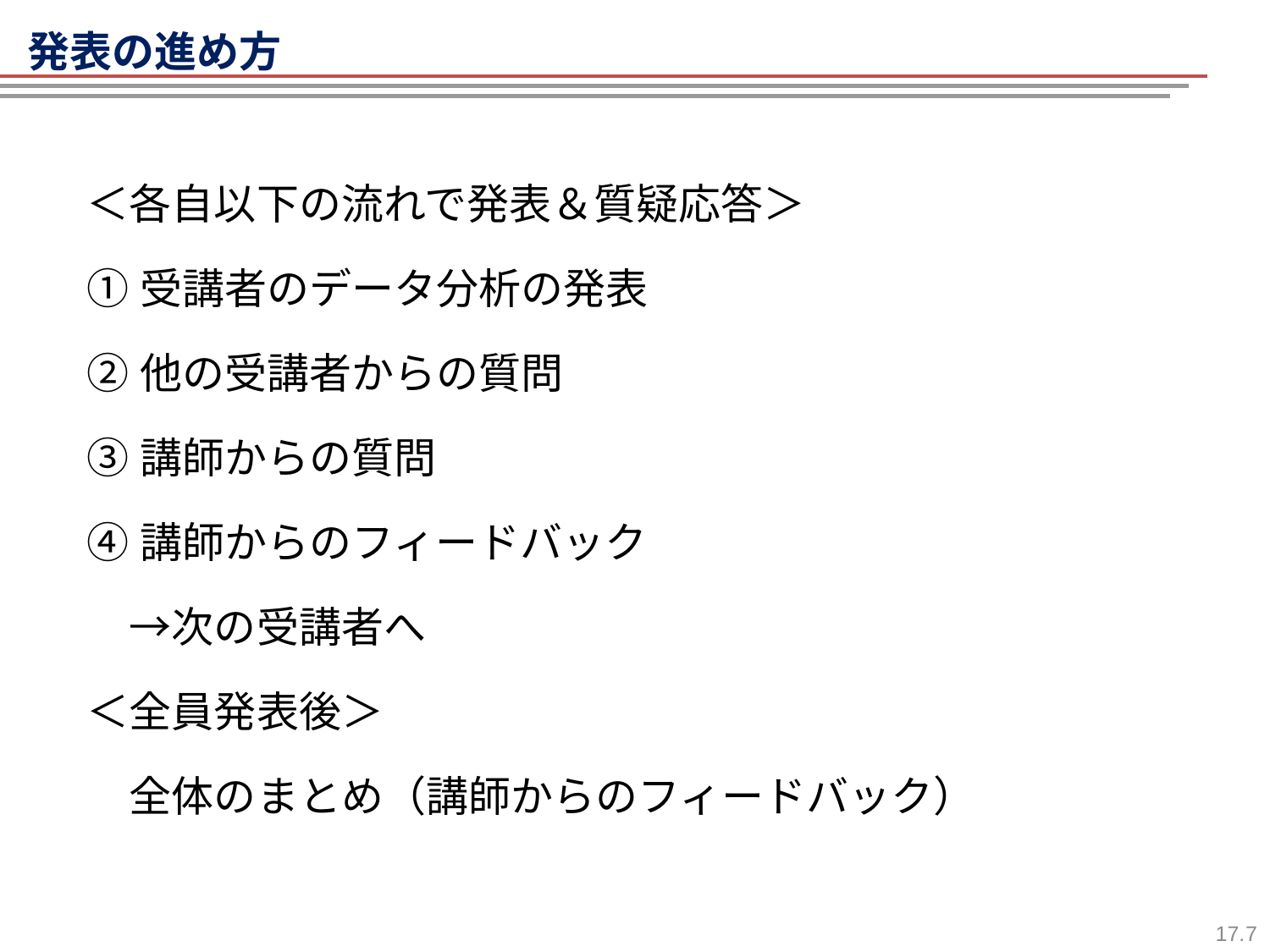

発表の進め方
＜各自以下の流れで発表＆質疑応答＞
①受講者のデータ分析の発表
②他の受講者からの質問
③講師からの質問
④講師からのフィードバック
　→次の受講者へ
＜全員発表後＞
　全体のまとめ（講師からのフィードバック）
7